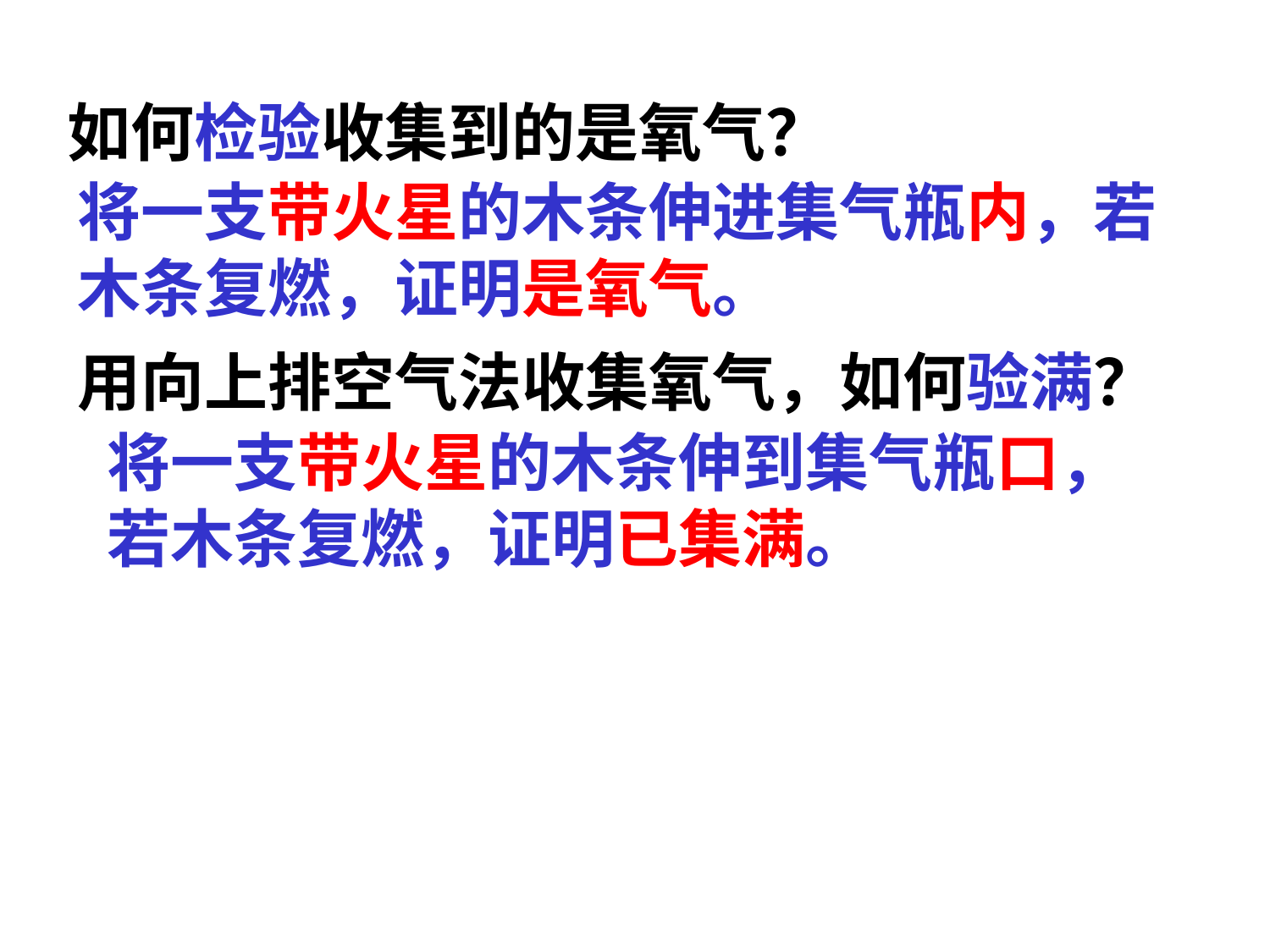

如何检验收集到的是氧气？

将一支带火星的木条伸进集气瓶内，若木条复燃，证明是氧气。

用向上排空气法收集氧气，如何验满？
将一支带火星的木条伸到集气瓶口，若木条复燃，证明已集满。